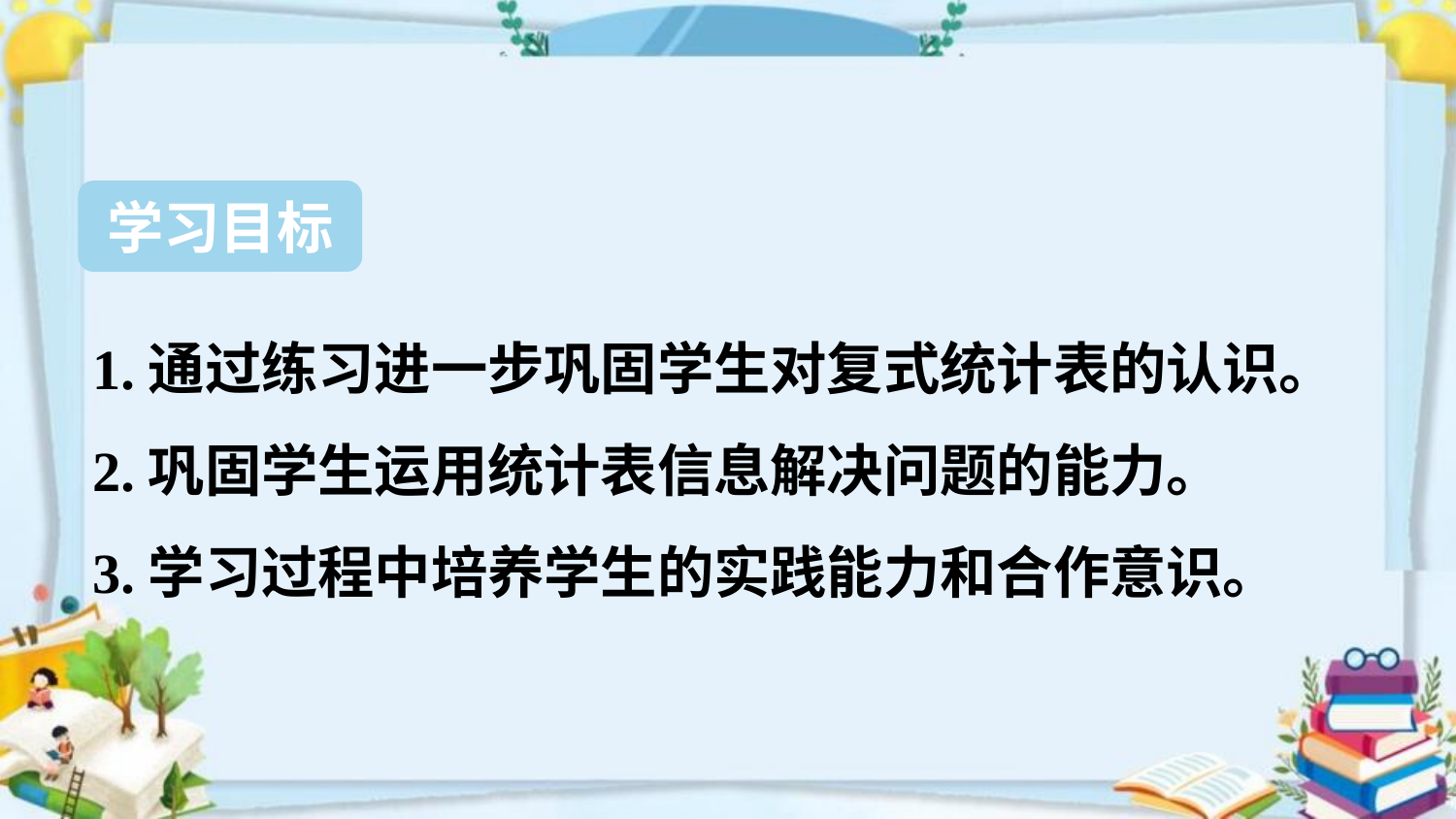

学习目标
1.通过练习进一步巩固学生对复式统计表的认识。
2.巩固学生运用统计表信息解决问题的能力。
3.学习过程中培养学生的实践能力和合作意识。